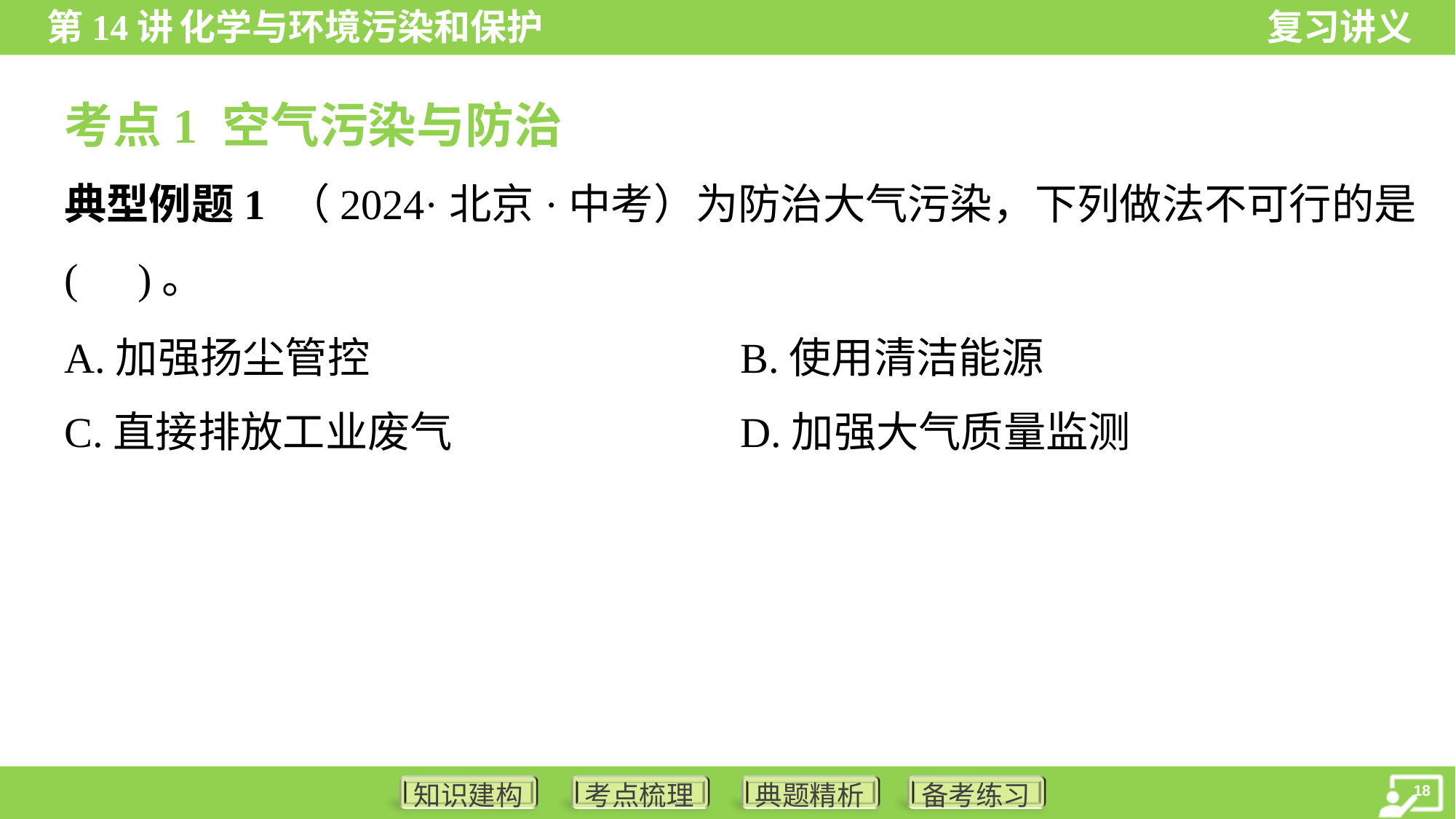

考点1 空气污染与防治
典型例题1 （2024·北京·中考）为防治大气污染，下列做法不可行的是
(     )。
A.加强扬尘管控	B.使用清洁能源
C.直接排放工业废气	D.加强大气质量监测